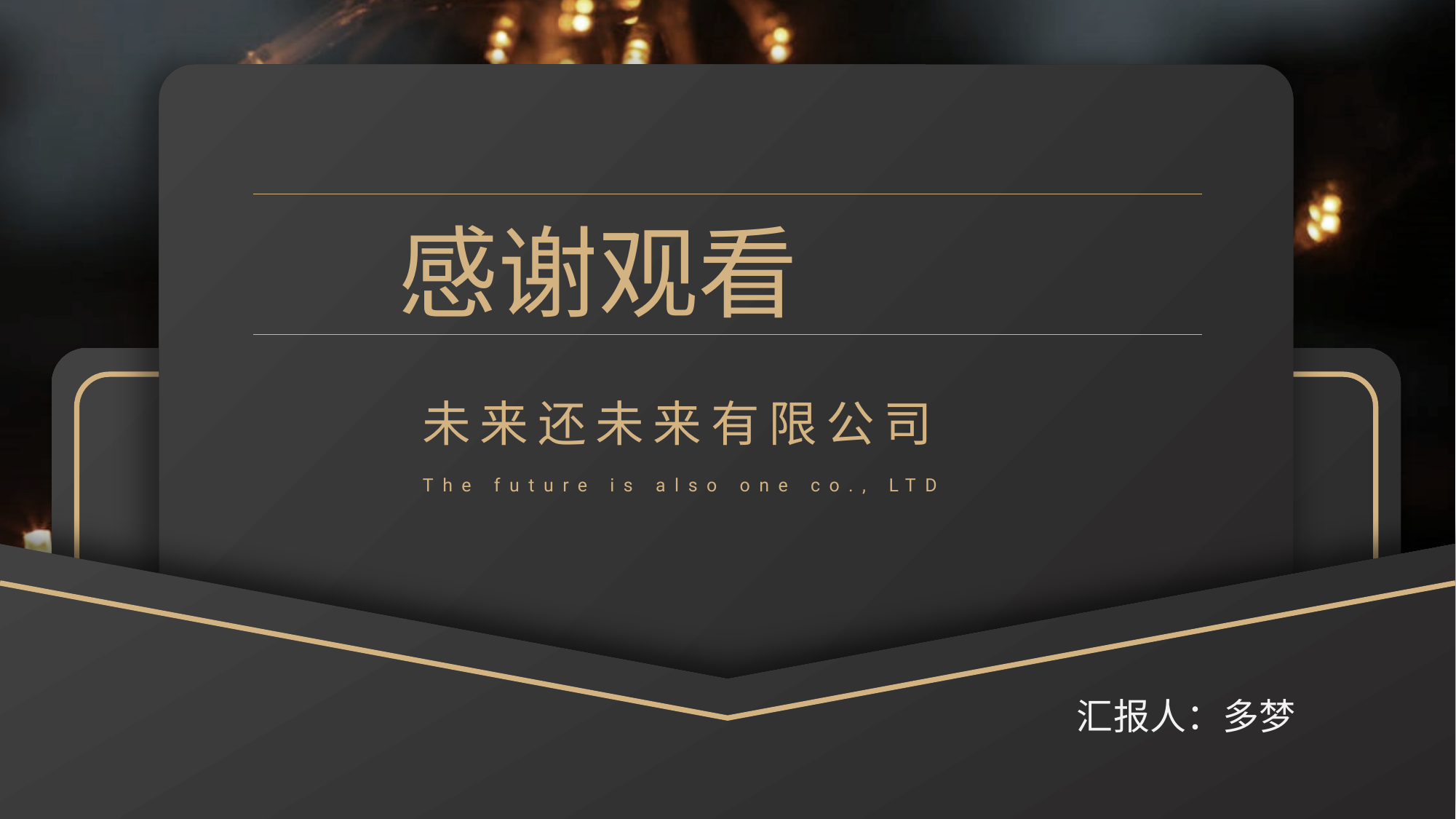

感谢观看
未来还未来有限公司
The future is also one co., LTD
汇报人：多梦